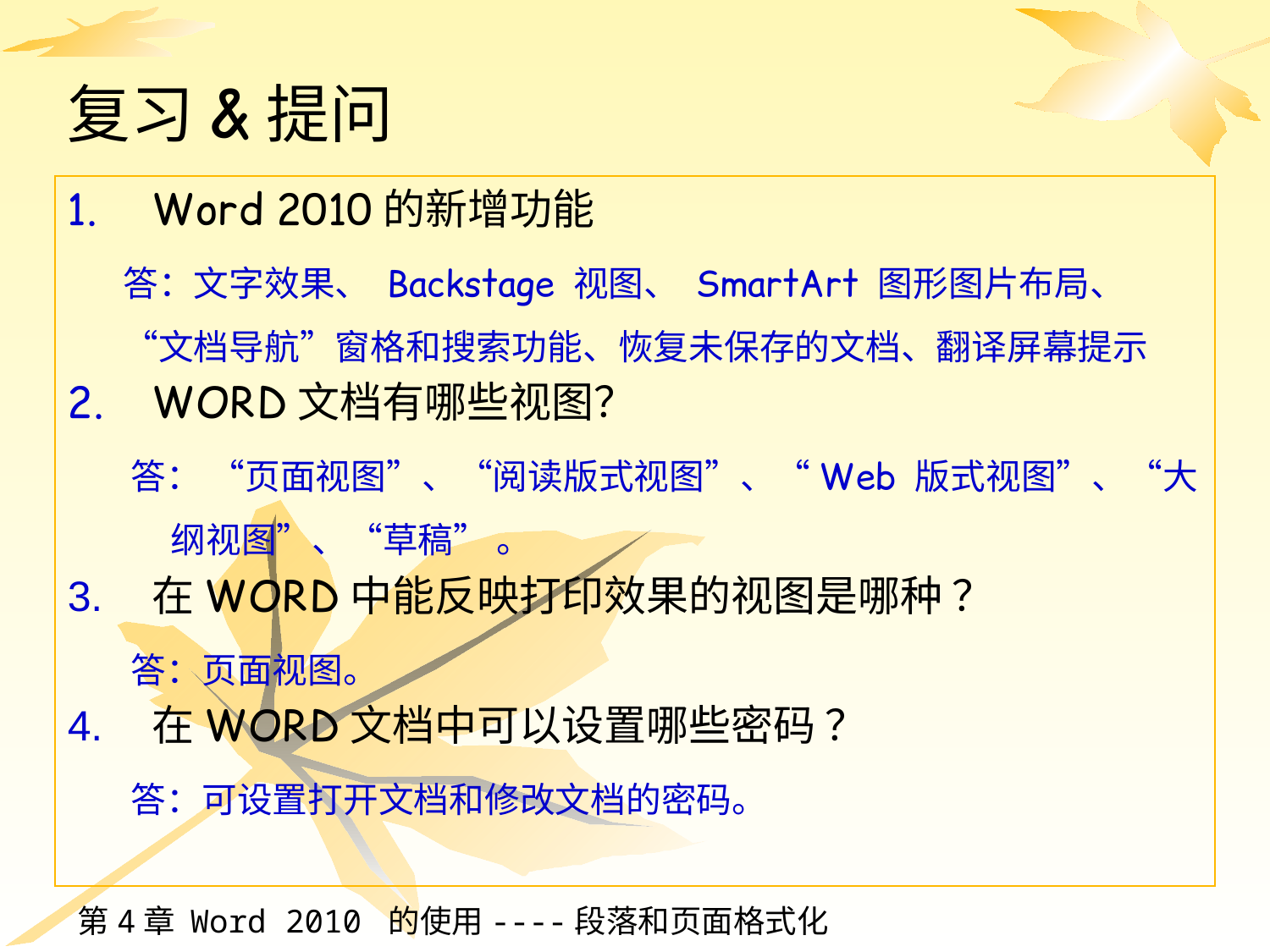

# 复习&提问
Word 2010的新增功能
答：文字效果、 Backstage 视图、 SmartArt 图形图片布局、 “文档导航”窗格和搜索功能、恢复未保存的文档、翻译屏幕提示
WORD文档有哪些视图？
答： “页面视图”、“阅读版式视图”、“Web 版式视图”、“大纲视图”、“草稿” 。
在WORD中能反映打印效果的视图是哪种 ？
答：页面视图。
在WORD文档中可以设置哪些密码 ？
答：可设置打开文档和修改文档的密码。